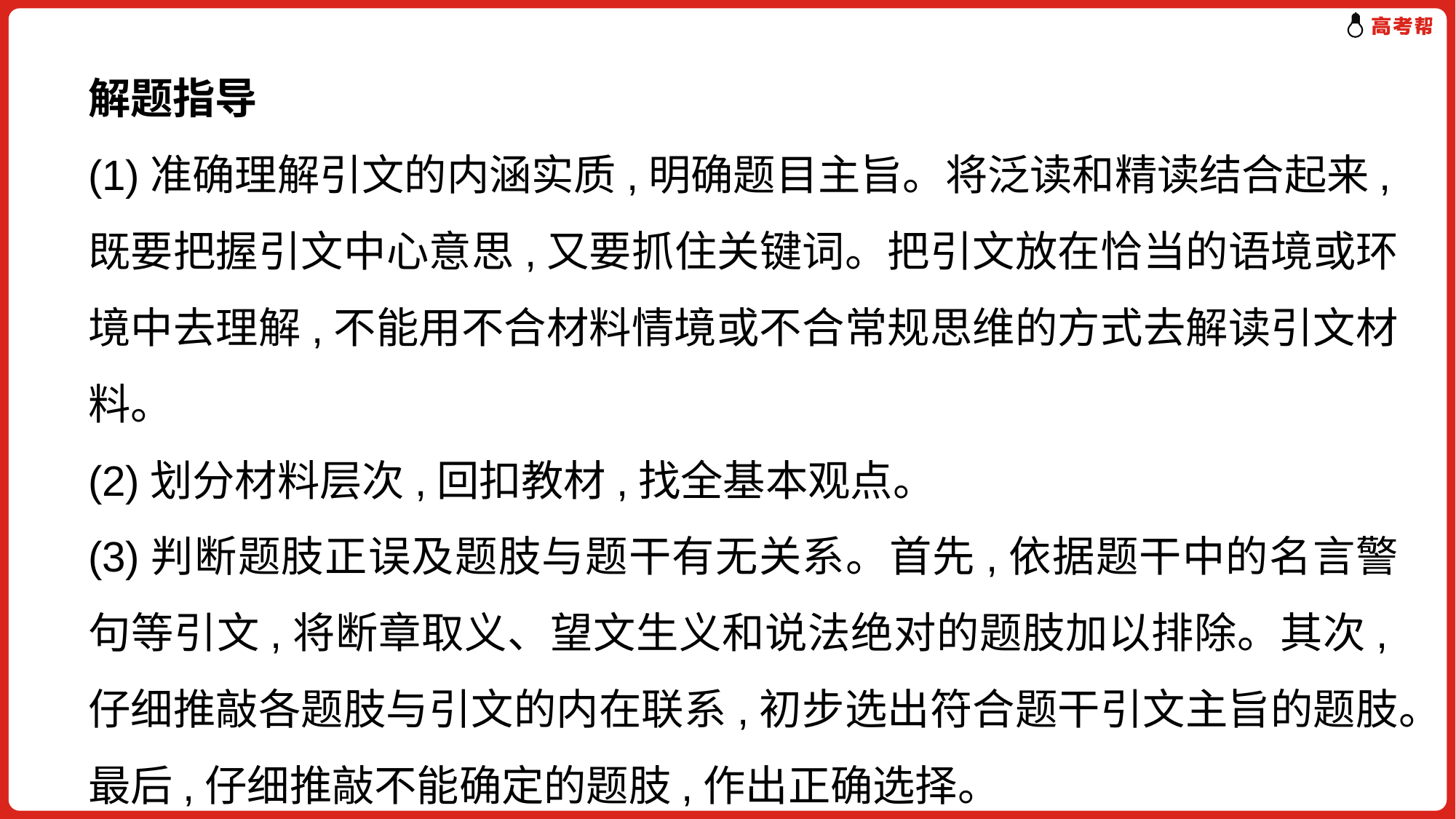

解题指导
(1)准确理解引文的内涵实质,明确题目主旨。将泛读和精读结合起来,既要把握引文中心意思,又要抓住关键词。把引文放在恰当的语境或环境中去理解,不能用不合材料情境或不合常规思维的方式去解读引文材料。
(2)划分材料层次,回扣教材,找全基本观点。
(3)判断题肢正误及题肢与题干有无关系。首先,依据题干中的名言警句等引文,将断章取义、望文生义和说法绝对的题肢加以排除。其次,仔细推敲各题肢与引文的内在联系,初步选出符合题干引文主旨的题肢。最后,仔细推敲不能确定的题肢,作出正确选择。